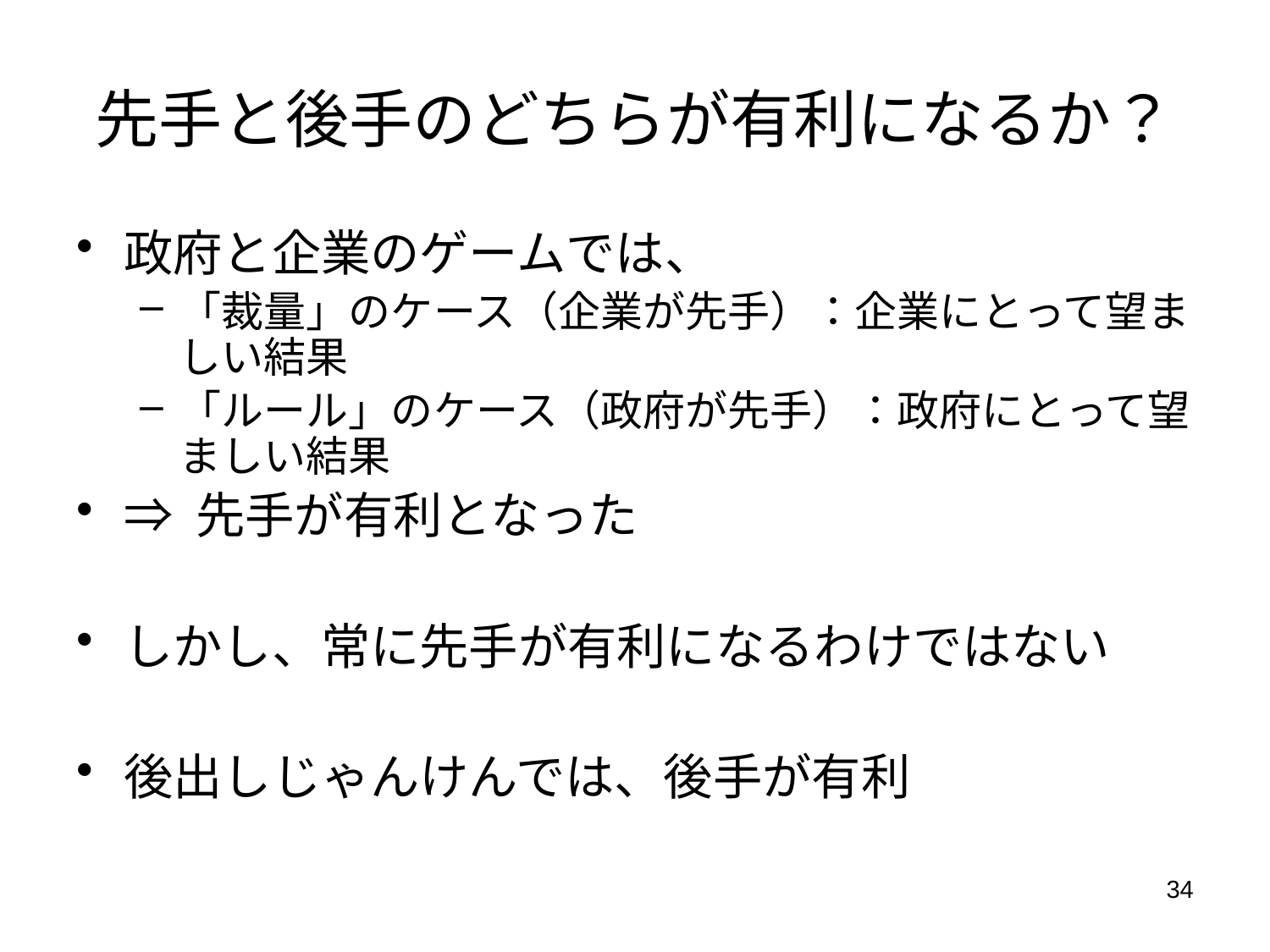

# 先手と後手のどちらが有利になるか？
政府と企業のゲームでは、
「裁量」のケース（企業が先手）：企業にとって望ましい結果
「ルール」のケース（政府が先手）：政府にとって望ましい結果
⇒ 先手が有利となった

しかし、常に先手が有利になるわけではない

後出しじゃんけんでは、後手が有利
34